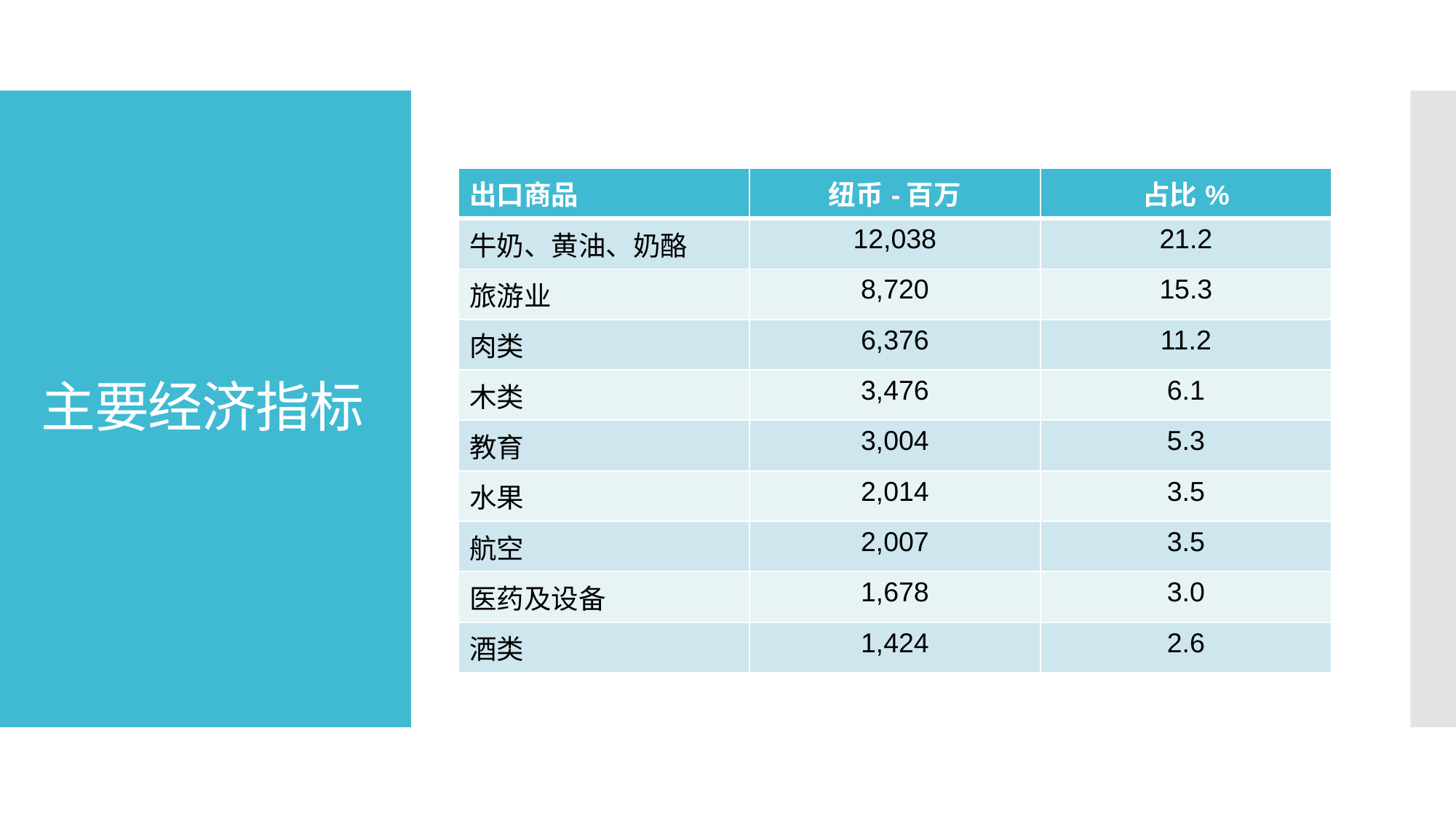

# 主要经济指标
| 出口商品 | 纽币-百万 | 占比% |
| --- | --- | --- |
| 牛奶、黄油、奶酪 | 12,038 | 21.2 |
| 旅游业 | 8,720 | 15.3 |
| 肉类 | 6,376 | 11.2 |
| 木类 | 3,476 | 6.1 |
| 教育 | 3,004 | 5.3 |
| 水果 | 2,014 | 3.5 |
| 航空 | 2,007 | 3.5 |
| 医药及设备 | 1,678 | 3.0 |
| 酒类 | 1,424 | 2.6 |